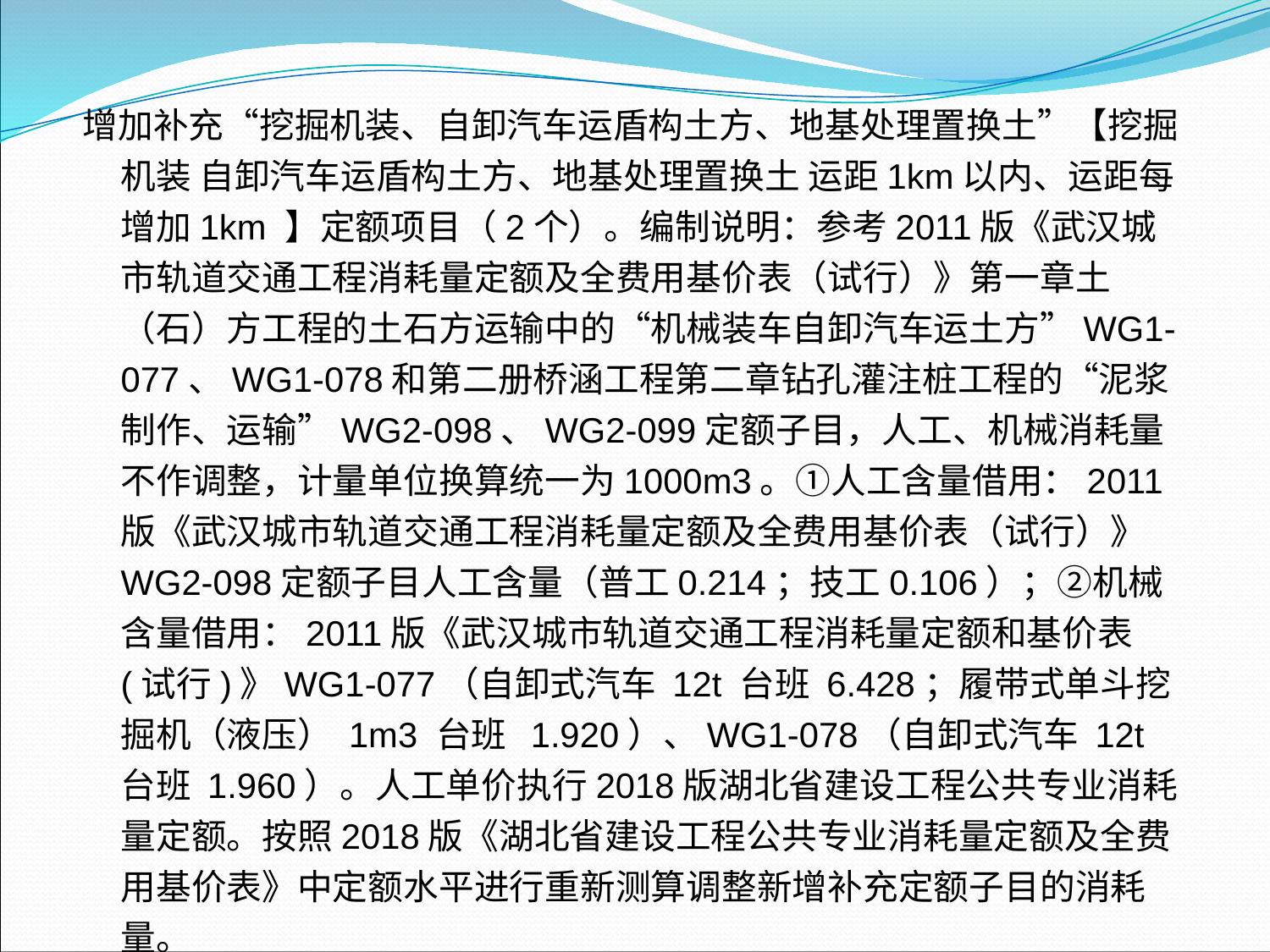

增加补充“挖掘机装、自卸汽车运盾构土方、地基处理置换土”【挖掘机装 自卸汽车运盾构土方、地基处理置换土 运距1km以内、运距每增加1km 】定额项目（2个）。编制说明：参考2011版《武汉城市轨道交通工程消耗量定额及全费用基价表（试行）》第一章土（石）方工程的土石方运输中的“机械装车自卸汽车运土方”WG1-077、WG1-078和第二册桥涵工程第二章钻孔灌注桩工程的“泥浆制作、运输”WG2-098、WG2-099定额子目，人工、机械消耗量不作调整，计量单位换算统一为1000m3。①人工含量借用：2011版《武汉城市轨道交通工程消耗量定额及全费用基价表（试行）》WG2-098定额子目人工含量（普工0.214；技工0.106）；②机械含量借用：2011版《武汉城市轨道交通工程消耗量定额和基价表(试行)》WG1-077（自卸式汽车 12t 台班 6.428；履带式单斗挖掘机（液压） 1m3 台班  1.920）、WG1-078（自卸式汽车 12t 台班 1.960）。人工单价执行2018版湖北省建设工程公共专业消耗量定额。按照2018版《湖北省建设工程公共专业消耗量定额及全费用基价表》中定额水平进行重新测算调整新增补充定额子目的消耗量。